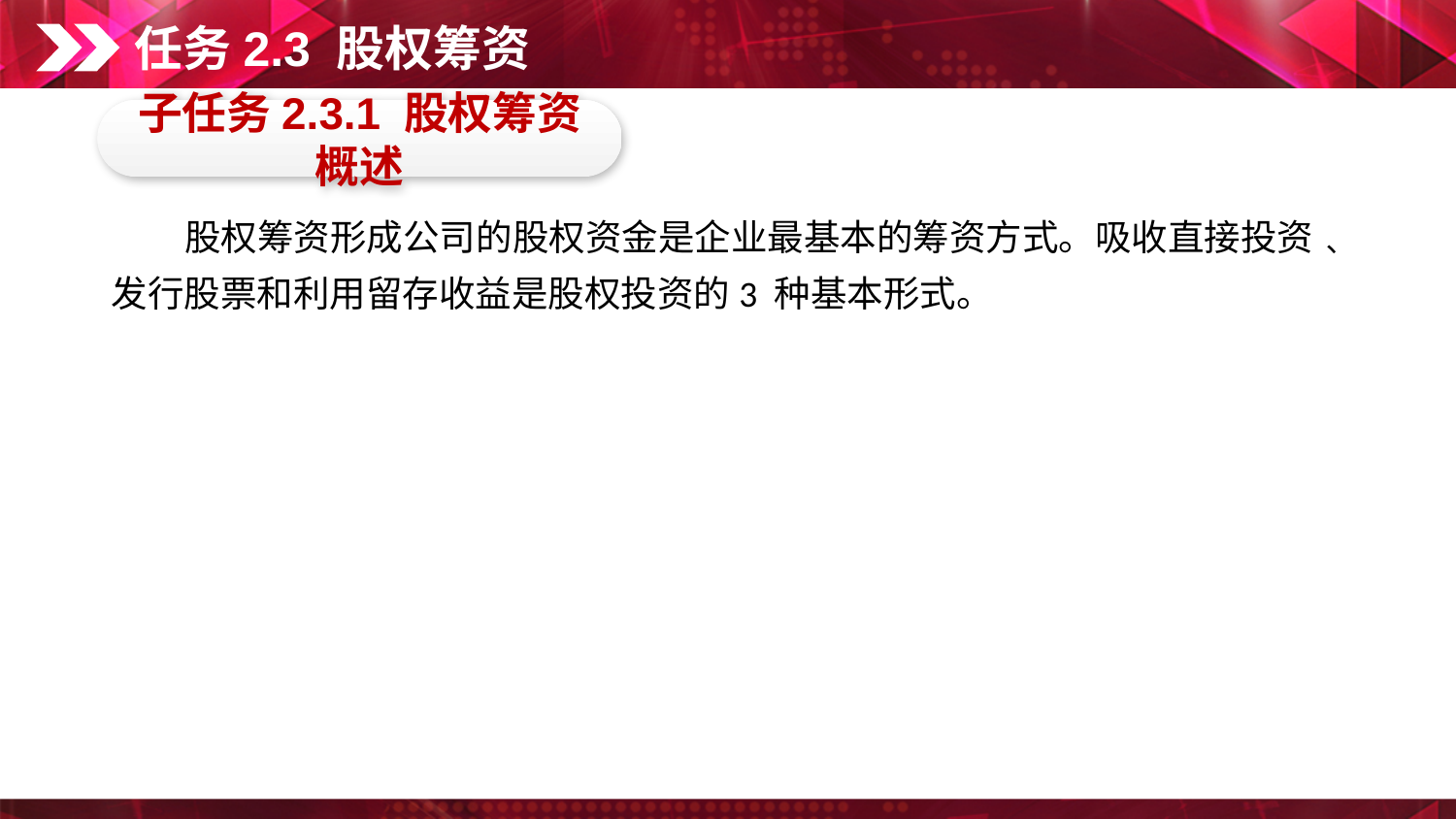

任务2.3 股权筹资

子任务2.3.1 股权筹资概述
　　股权筹资形成公司的股权资金是企业最基本的筹资方式。吸收直接投资﹑发行股票和利用留存收益是股权投资的3 种基本形式。